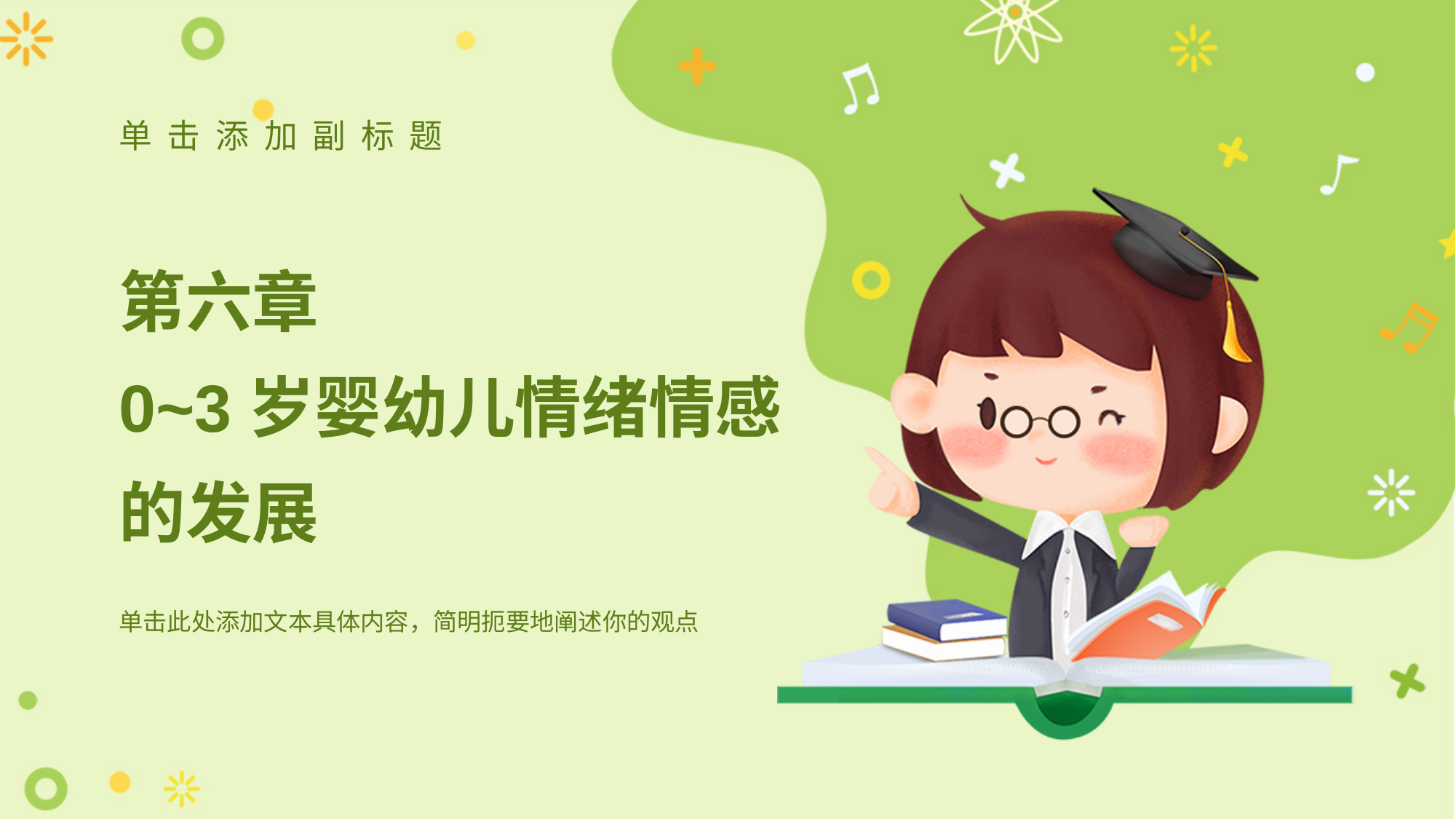

单击添加副标题
第六章
0~3岁婴幼儿情绪情感的发展
单击此处添加文本具体内容，简明扼要地阐述你的观点